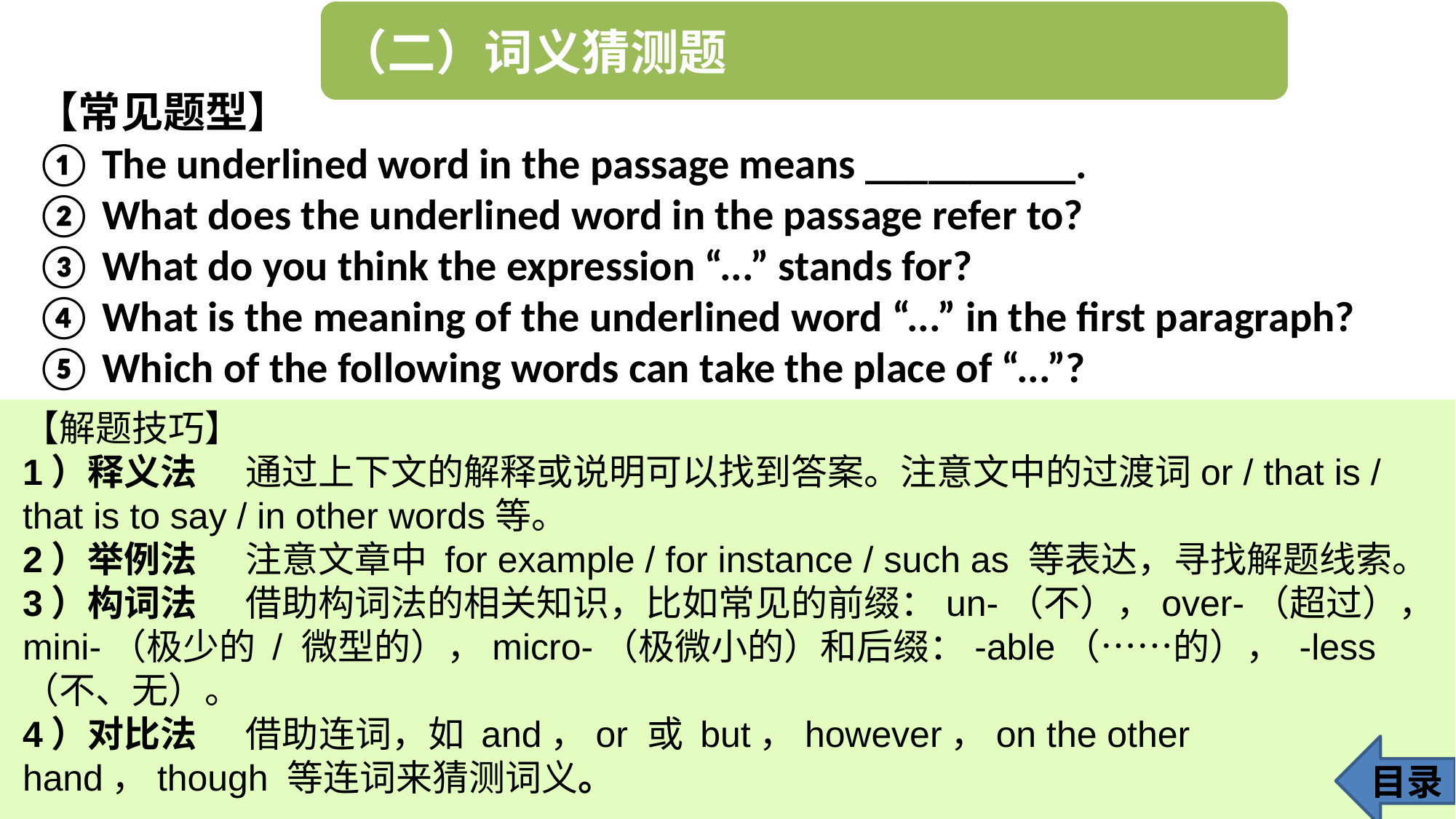

（二）词义猜测题

【常见题型】
① The underlined word in the passage means __________.
② What does the underlined word in the passage refer to?
③ What do you think the expression “...” stands for?
④ What is the meaning of the underlined word “...” in the first paragraph?
⑤ Which of the following words can take the place of “...”?

【解题技巧】
1）释义法      通过上下文的解释或说明可以找到答案。注意文中的过渡词or / that is / that is to say / in other words等。
2）举例法      注意文章中 for example / for instance / such as 等表达，寻找解题线索。
3）构词法      借助构词法的相关知识，比如常见的前缀：un-（不），over-（超过），mini-（极少的 / 微型的），micro-（极微小的）和后缀：-able（……的）， -less（不、无）。
4）对比法      借助连词，如 and，or 或 but，however，on the other hand，though 等连词来猜测词义。
目录
17